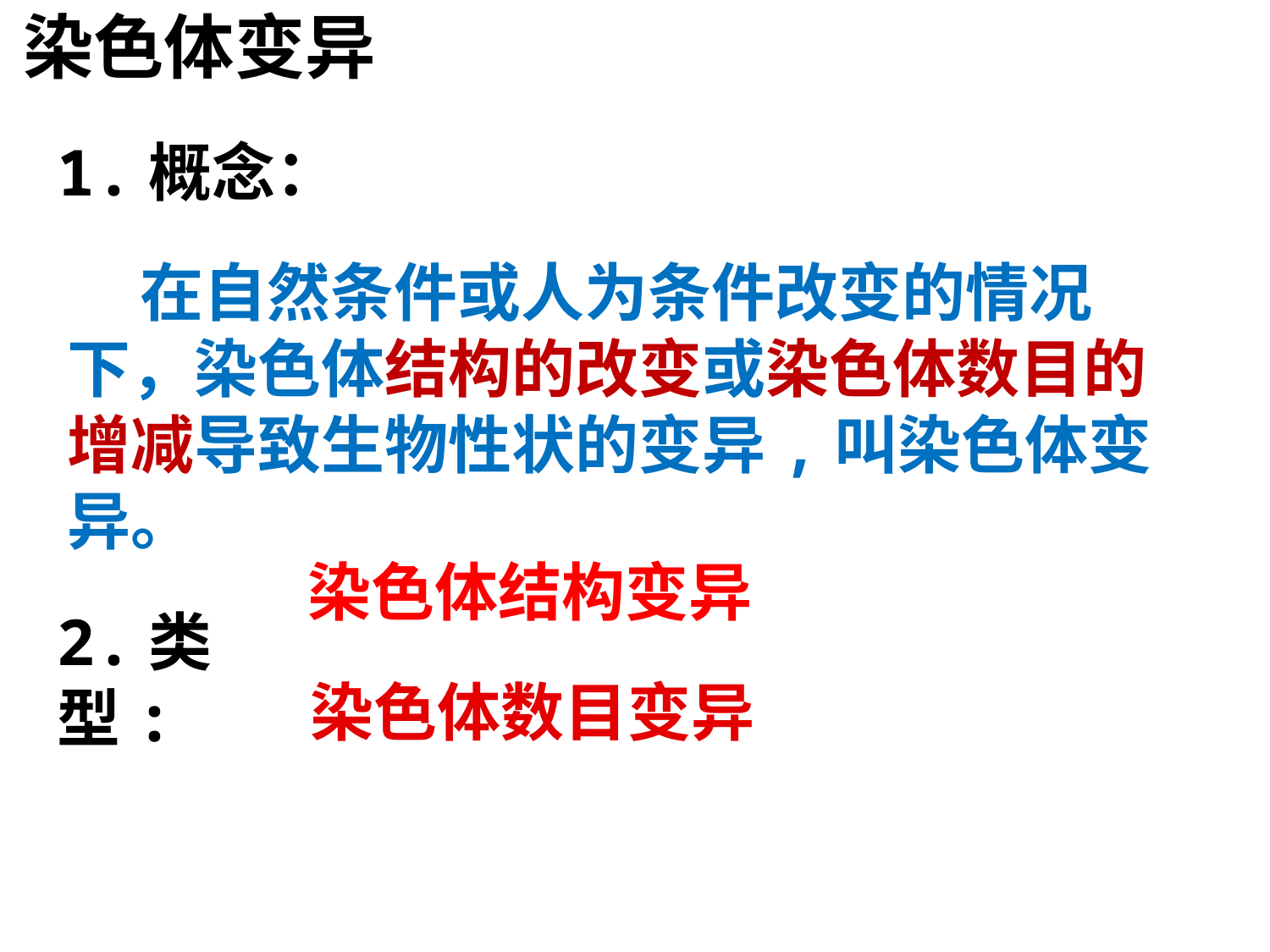

染色体变异
1.概念：
    在自然条件或人为条件改变的情况下，染色体结构的改变或染色体数目的增减导致生物性状的变异,叫染色体变异。
染色体结构变异
2.类型:
染色体数目变异